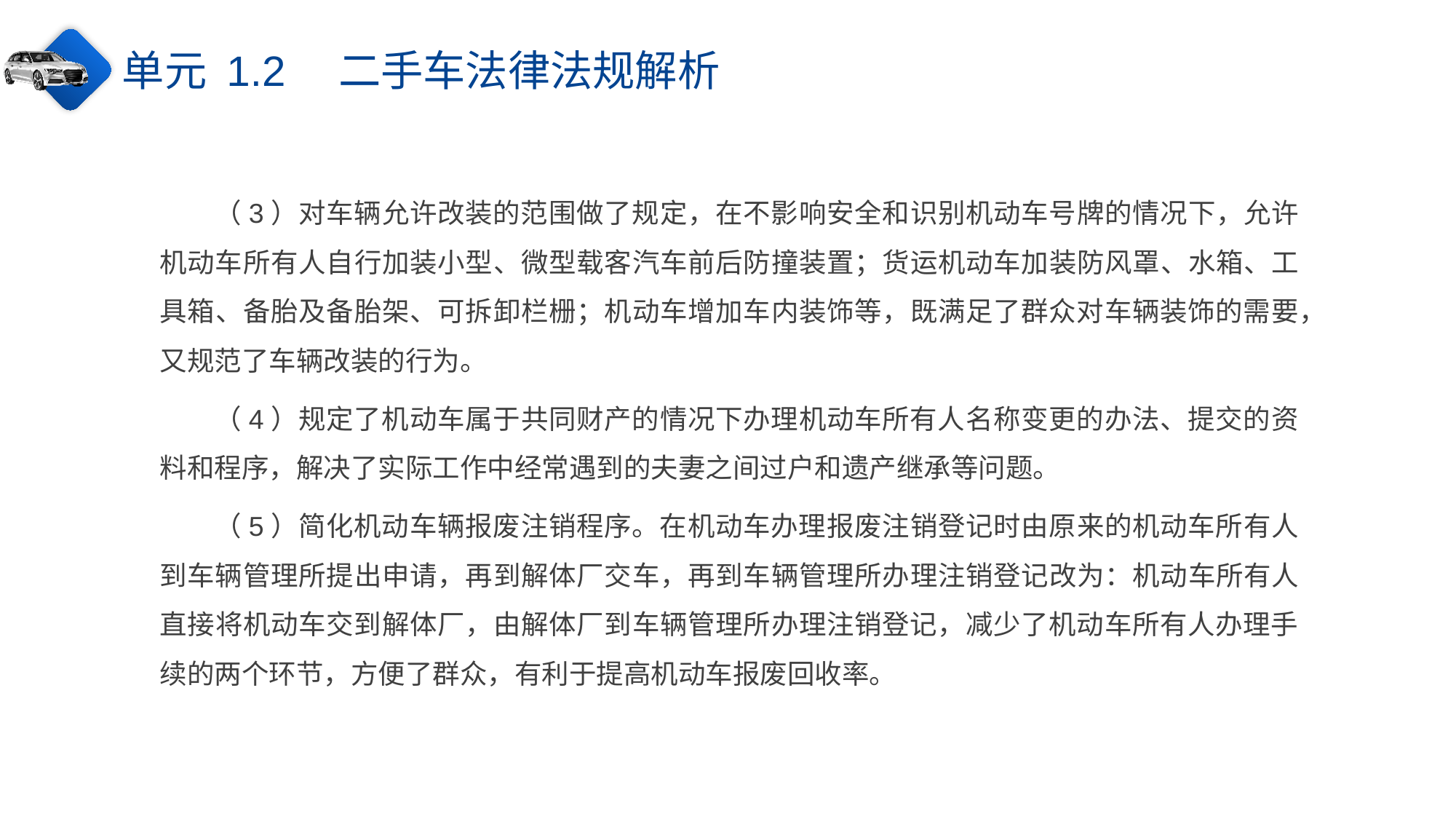

单元 1.2　二手车法律法规解析
（3）对车辆允许改装的范围做了规定，在不影响安全和识别机动车号牌的情况下，允许机动车所有人自行加装小型、微型载客汽车前后防撞装置；货运机动车加装防风罩、水箱、工具箱、备胎及备胎架、可拆卸栏栅；机动车增加车内装饰等，既满足了群众对车辆装饰的需要，又规范了车辆改装的行为。
（4）规定了机动车属于共同财产的情况下办理机动车所有人名称变更的办法、提交的资料和程序，解决了实际工作中经常遇到的夫妻之间过户和遗产继承等问题。
（5）简化机动车辆报废注销程序。在机动车办理报废注销登记时由原来的机动车所有人到车辆管理所提出申请，再到解体厂交车，再到车辆管理所办理注销登记改为：机动车所有人直接将机动车交到解体厂，由解体厂到车辆管理所办理注销登记，减少了机动车所有人办理手续的两个环节，方便了群众，有利于提高机动车报废回收率。